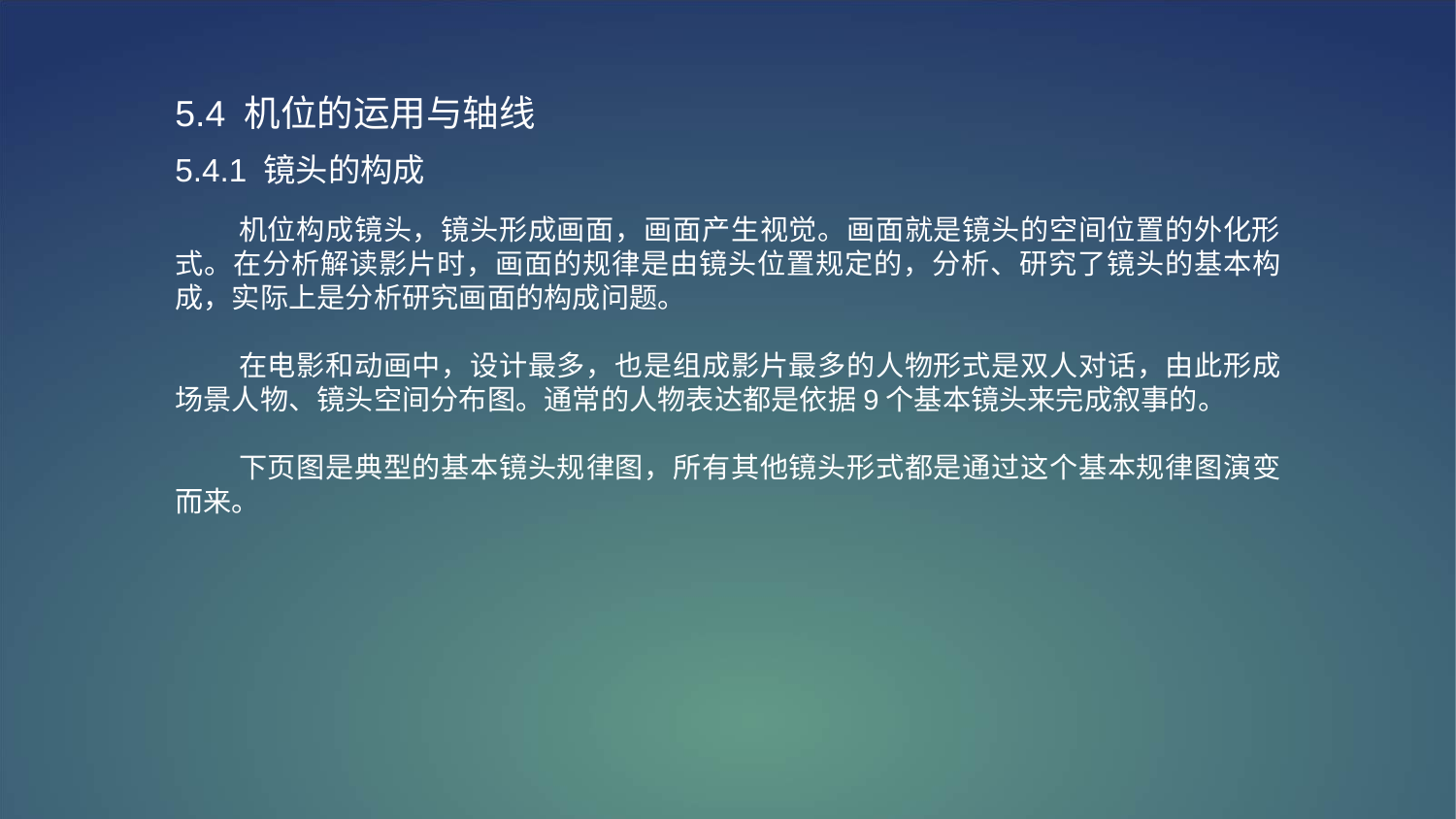

5.4 机位的运用与轴线
5.4.1 镜头的构成
  机位构成镜头，镜头形成画面，画面产生视觉。画面就是镜头的空间位置的外化形式。在分析解读影片时，画面的规律是由镜头位置规定的，分析、研究了镜头的基本构成，实际上是分析研究画面的构成问题。

  在电影和动画中，设计最多，也是组成影片最多的人物形式是双人对话，由此形成场景人物、镜头空间分布图。通常的人物表达都是依据9个基本镜头来完成叙事的。

  下页图是典型的基本镜头规律图，所有其他镜头形式都是通过这个基本规律图演变而来。